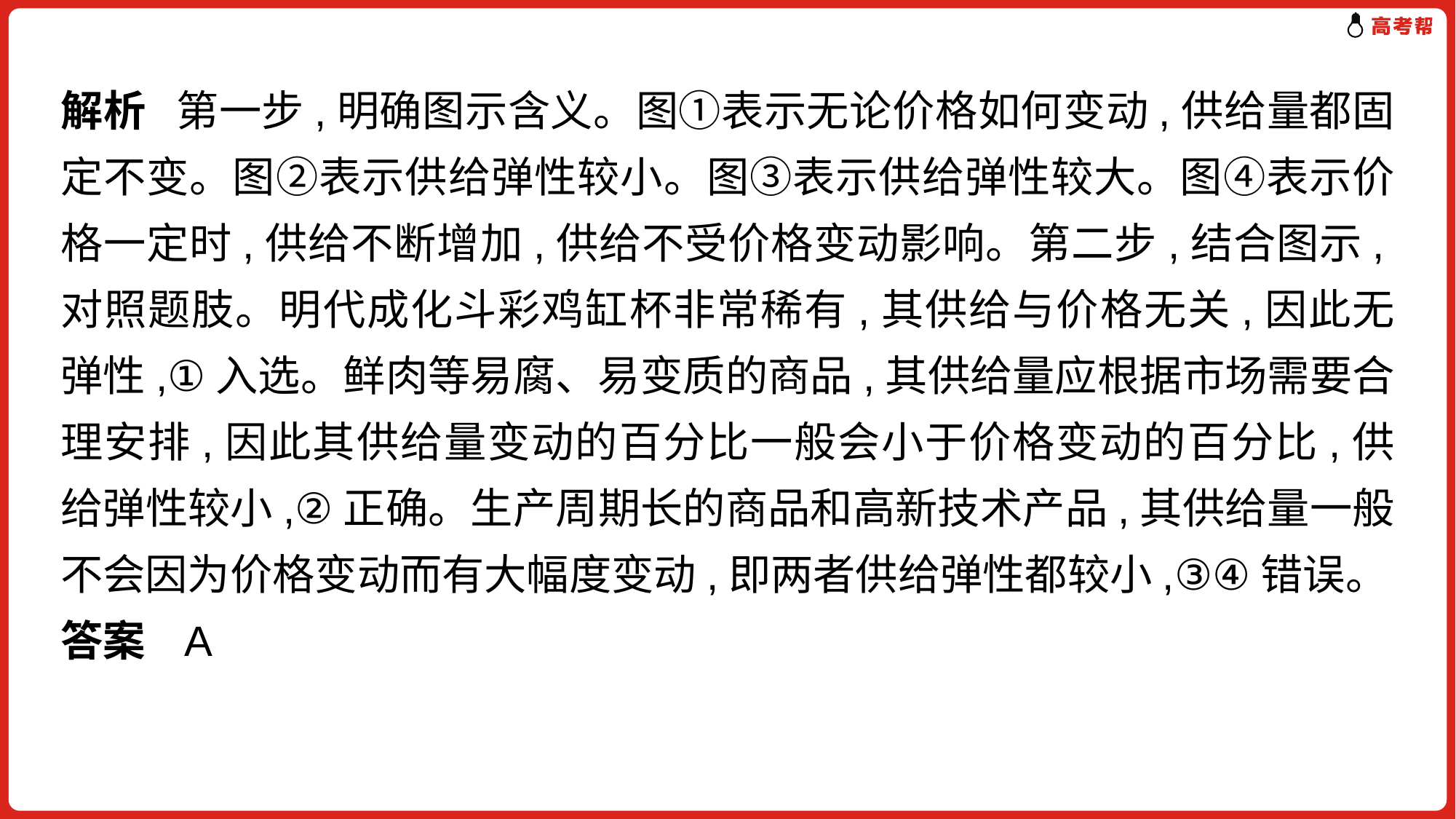

解析   第一步,明确图示含义。图①表示无论价格如何变动,供给量都固定不变。图②表示供给弹性较小。图③表示供给弹性较大。图④表示价格一定时,供给不断增加,供给不受价格变动影响。第二步,结合图示,对照题肢。明代成化斗彩鸡缸杯非常稀有,其供给与价格无关,因此无弹性,①入选。鲜肉等易腐、易变质的商品,其供给量应根据市场需要合理安排,因此其供给量变动的百分比一般会小于价格变动的百分比,供给弹性较小,②正确。生产周期长的商品和高新技术产品,其供给量一般不会因为价格变动而有大幅度变动,即两者供给弹性都较小,③④错误。
答案   A